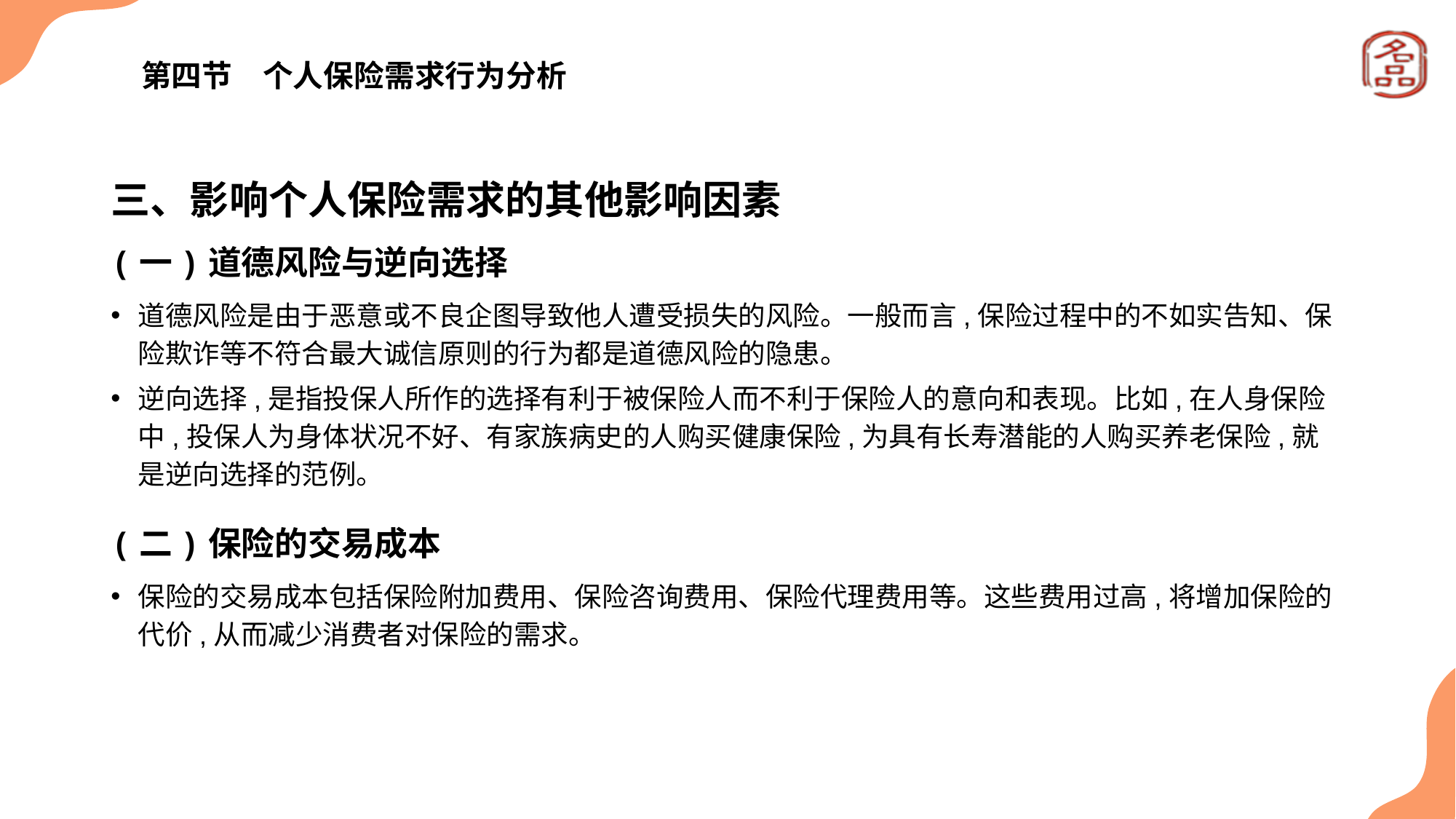

# 第四节　个人保险需求行为分析
三、影响个人保险需求的其他影响因素
(一)道德风险与逆向选择
道德风险是由于恶意或不良企图导致他人遭受损失的风险。一般而言,保险过程中的不如实告知、保险欺诈等不符合最大诚信原则的行为都是道德风险的隐患。
逆向选择,是指投保人所作的选择有利于被保险人而不利于保险人的意向和表现。比如,在人身保险中,投保人为身体状况不好、有家族病史的人购买健康保险,为具有长寿潜能的人购买养老保险,就是逆向选择的范例。
(二)保险的交易成本
保险的交易成本包括保险附加费用、保险咨询费用、保险代理费用等。这些费用过高,将增加保险的代价,从而减少消费者对保险的需求。